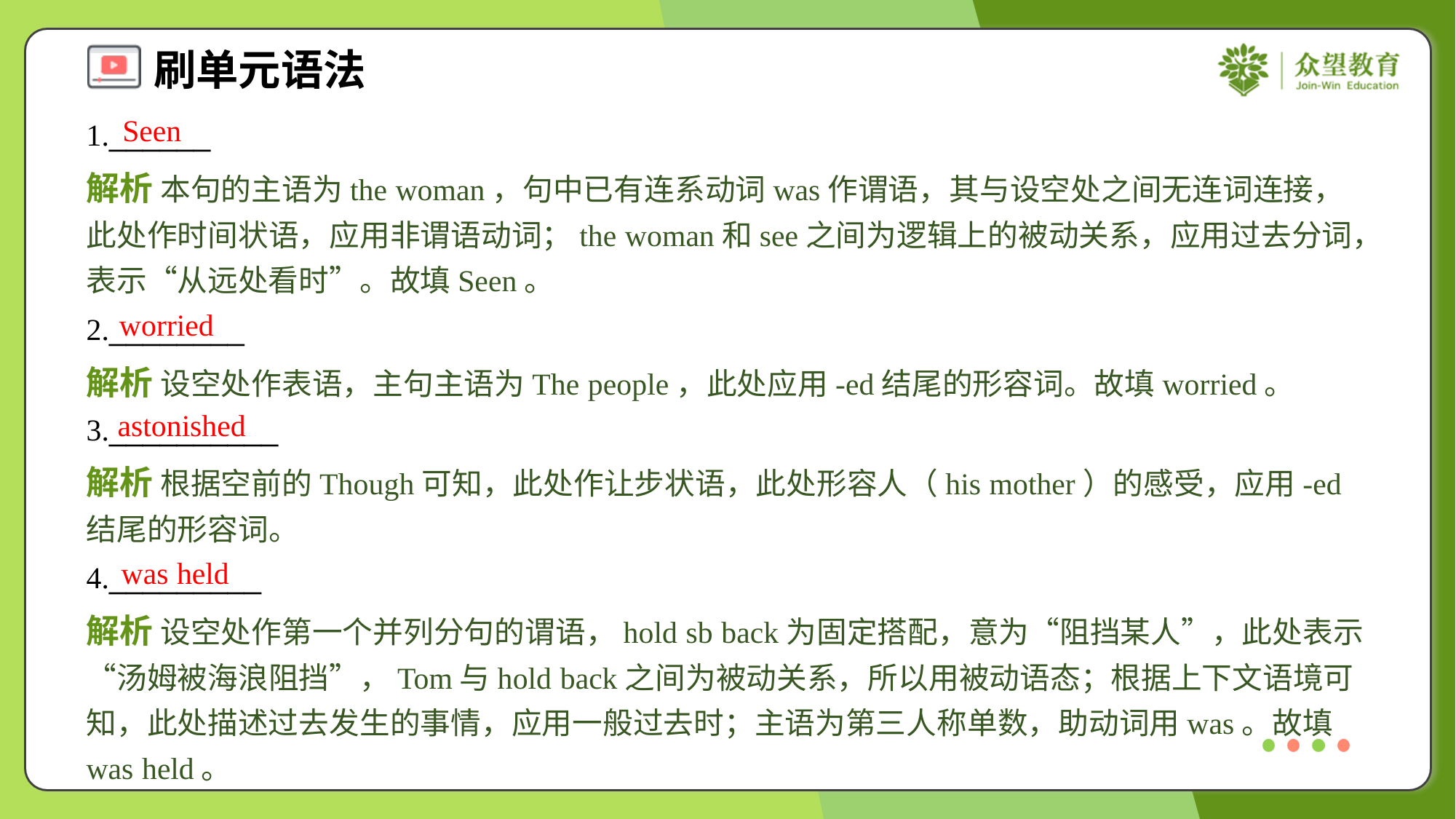

Seen
1.______
解析 本句的主语为the woman，句中已有连系动词was作谓语，其与设空处之间无连词连接，此处作时间状语，应用非谓语动词；the woman和see之间为逻辑上的被动关系，应用过去分词，表示“从远处看时”。故填Seen。
worried
2.________
解析 设空处作表语，主句主语为The people，此处应用-ed结尾的形容词。故填worried。
astonished
3.__________
解析 根据空前的Though可知，此处作让步状语，此处形容人（his mother）的感受，应用-ed结尾的形容词。
was held
4._________
解析 设空处作第一个并列分句的谓语，hold sb back为固定搭配，意为“阻挡某人”，此处表示“汤姆被海浪阻挡”，Tom与hold back之间为被动关系，所以用被动语态；根据上下文语境可知，此处描述过去发生的事情，应用一般过去时；主语为第三人称单数，助动词用was。故填was held。